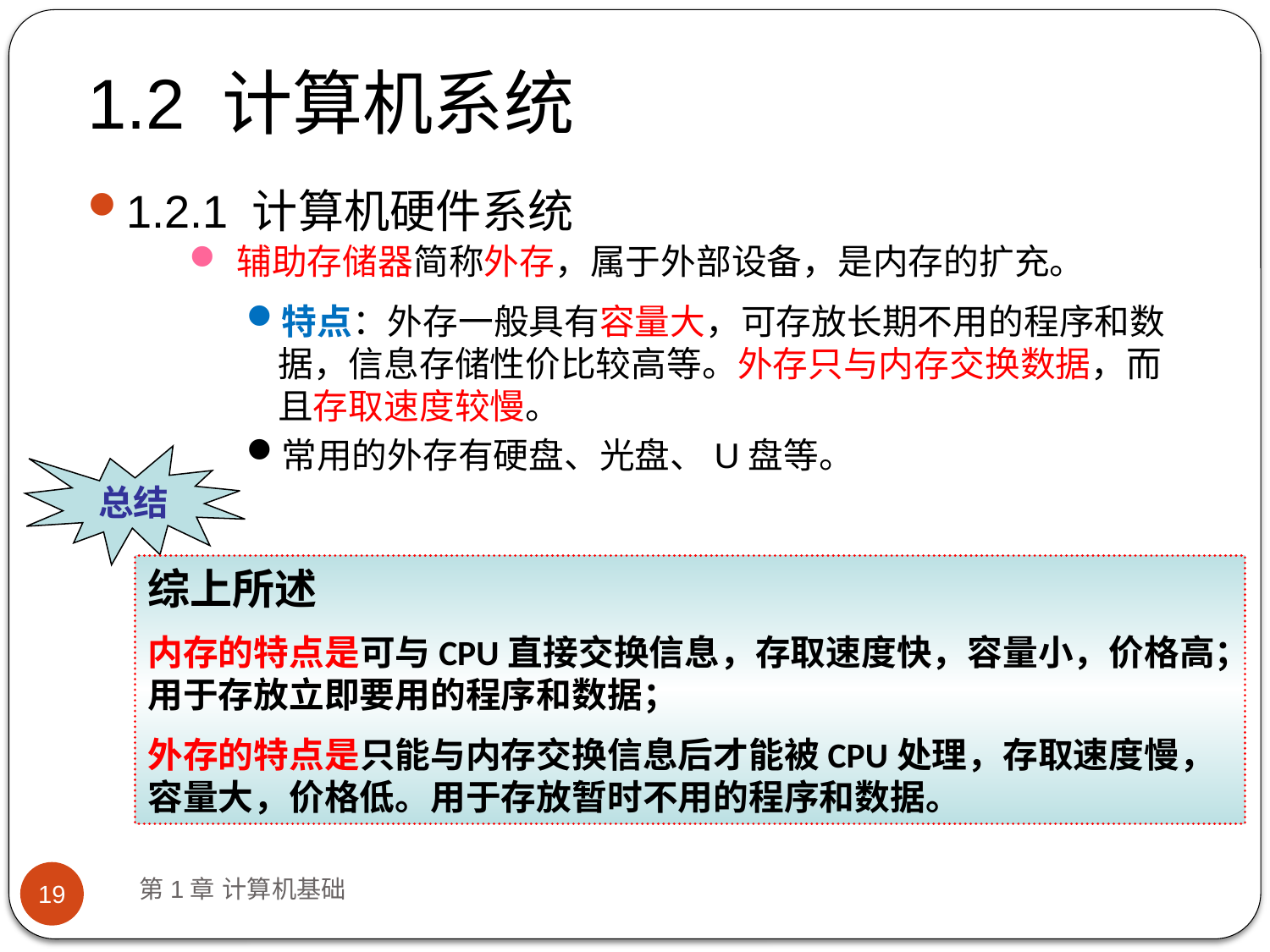

# 1.2 计算机系统
1.2.1 计算机硬件系统
辅助存储器简称外存，属于外部设备，是内存的扩充。
特点：外存一般具有容量大，可存放长期不用的程序和数据，信息存储性价比较高等。外存只与内存交换数据，而且存取速度较慢。
常用的外存有硬盘、光盘、U盘等。

总结
综上所述
内存的特点是可与CPU直接交换信息，存取速度快，容量小，价格高；用于存放立即要用的程序和数据；
外存的特点是只能与内存交换信息后才能被CPU处理，存取速度慢，容量大，价格低。用于存放暂时不用的程序和数据。
第1章 计算机基础
19